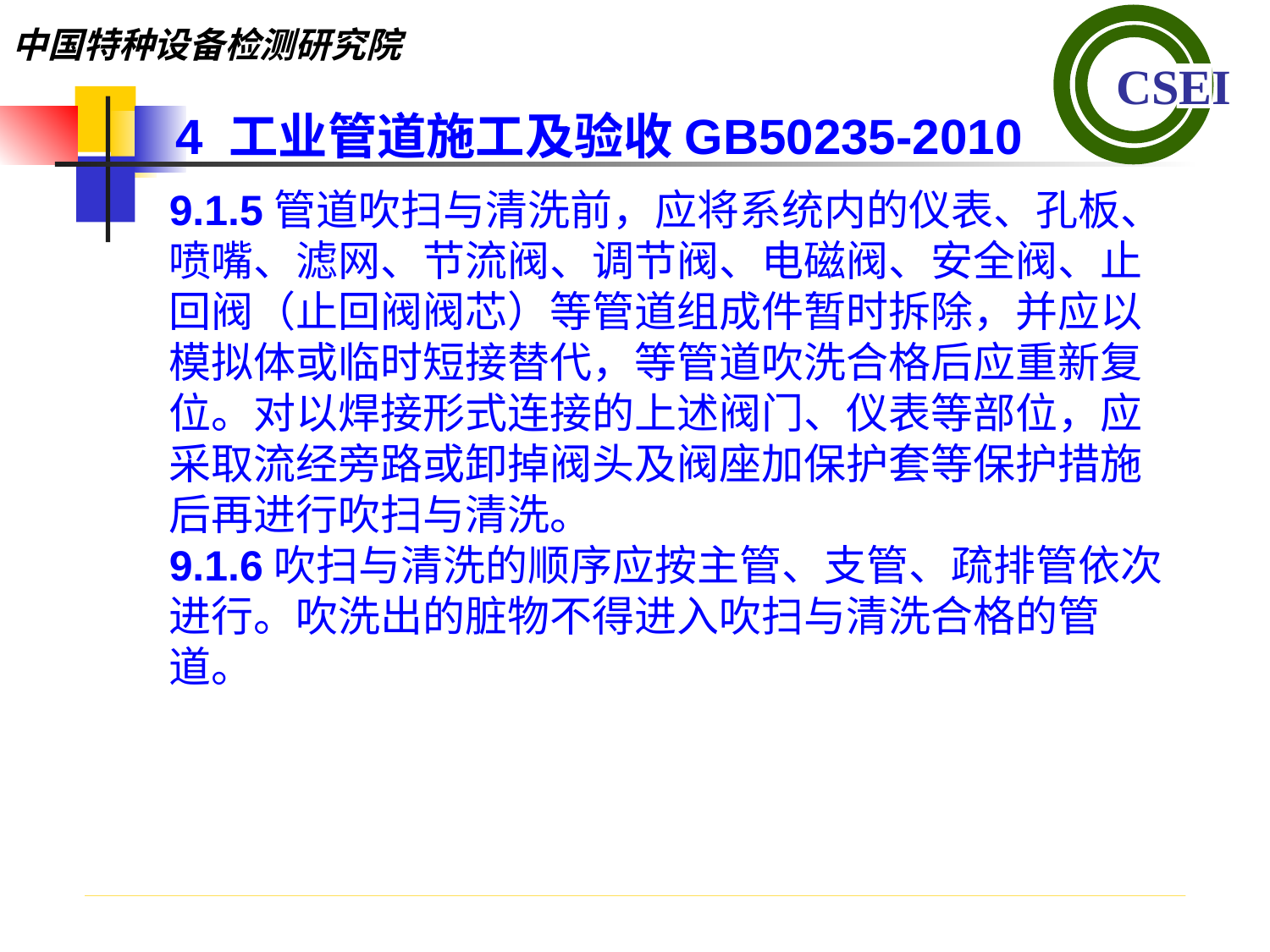

4 工业管道施工及验收GB50235-2010
9.1.5管道吹扫与清洗前，应将系统内的仪表、孔板、喷嘴、滤网、节流阀、调节阀、电磁阀、安全阀、止回阀（止回阀阀芯）等管道组成件暂时拆除，并应以模拟体或临时短接替代，等管道吹洗合格后应重新复位。对以焊接形式连接的上述阀门、仪表等部位，应采取流经旁路或卸掉阀头及阀座加保护套等保护措施后再进行吹扫与清洗。
9.1.6吹扫与清洗的顺序应按主管、支管、疏排管依次进行。吹洗出的脏物不得进入吹扫与清洗合格的管道。